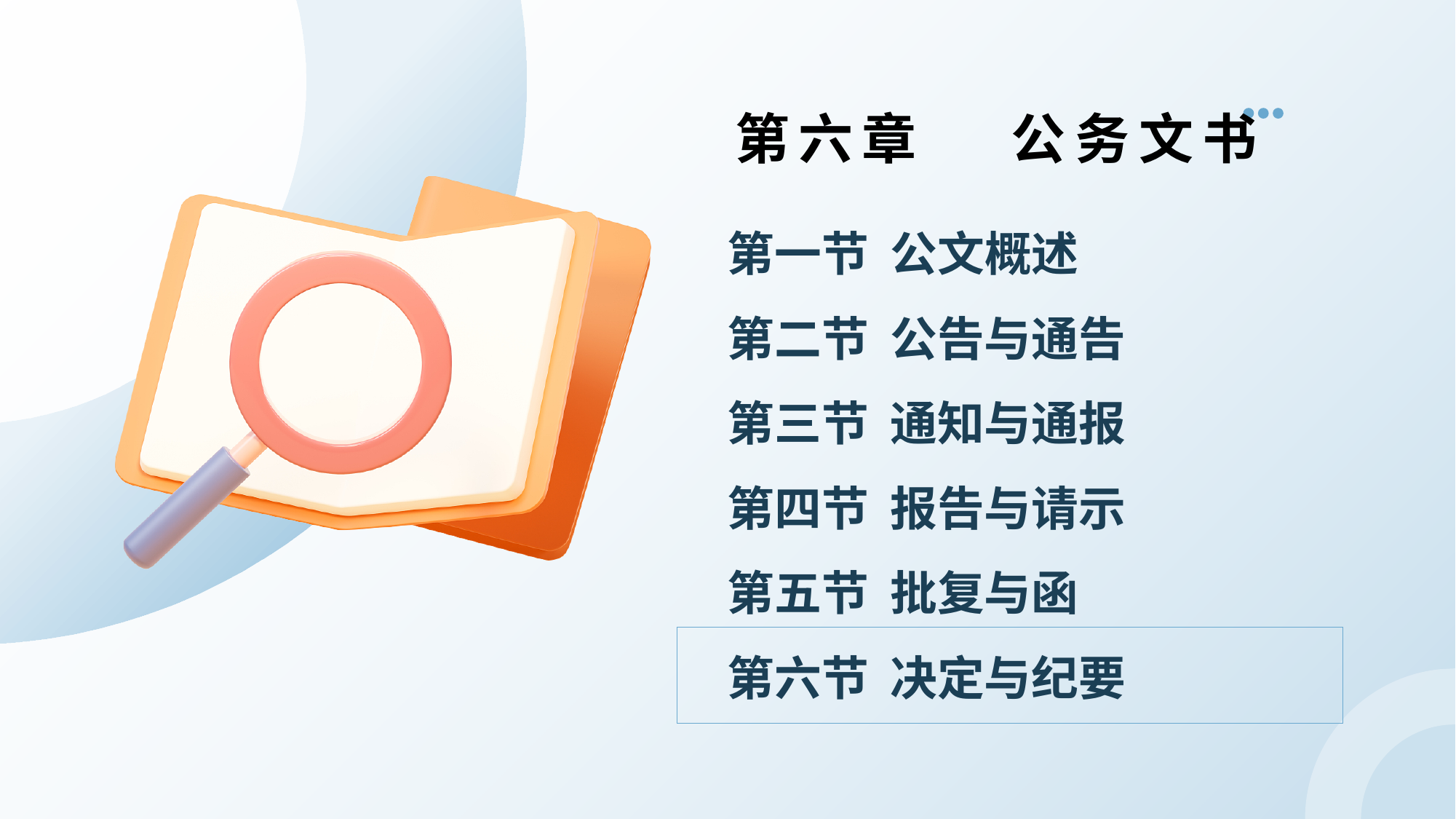

第六章    公务文书
# 第一节  公文概述 第二节  公告与通告 第三节  通知与通报 第四节  报告与请示 第五节  批复与函 第六节  决定与纪要